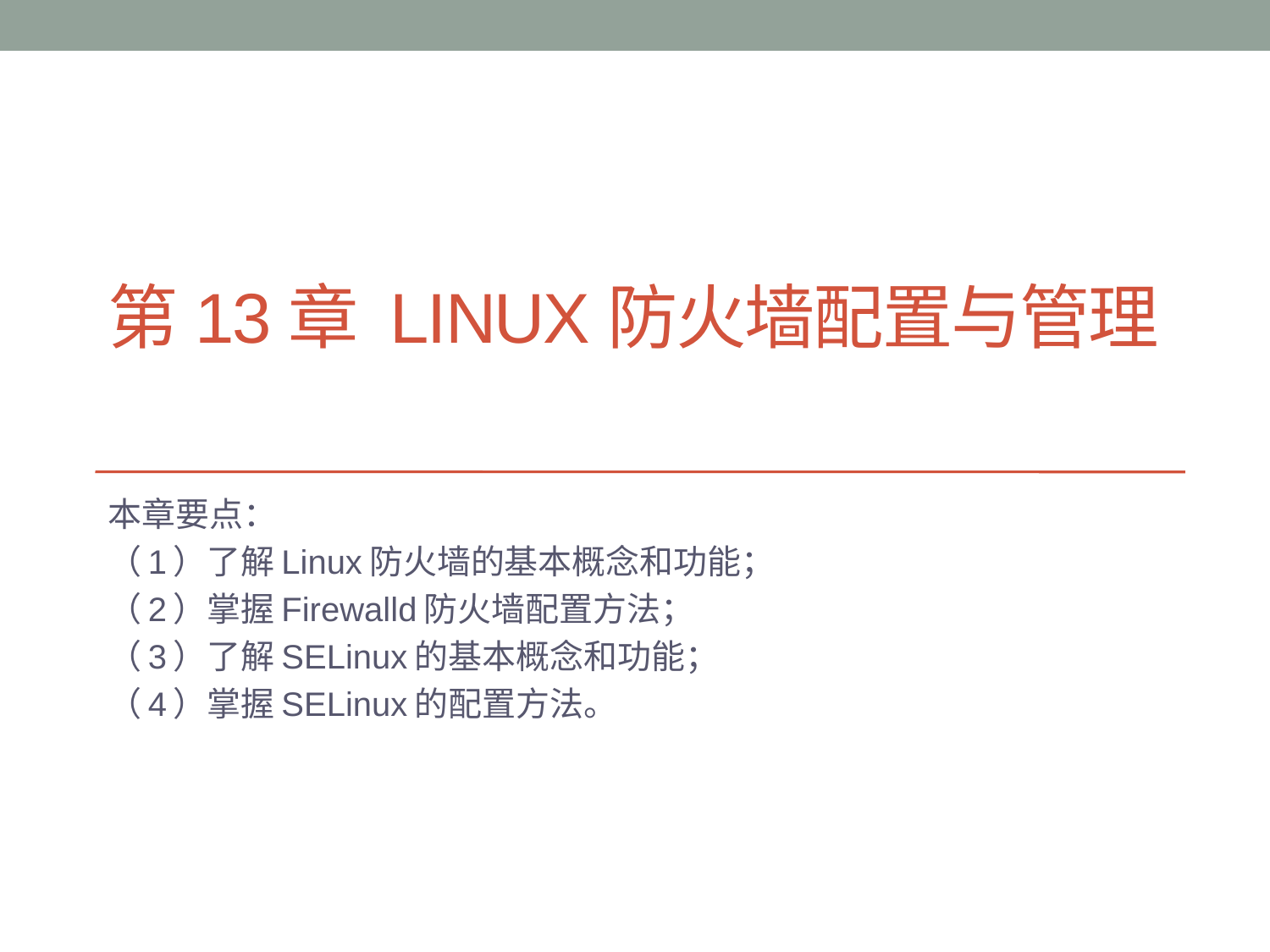

# 第13章 Linux防火墙配置与管理
本章要点：
（1）了解Linux防火墙的基本概念和功能；
（2）掌握Firewalld防火墙配置方法；
（3）了解SELinux的基本概念和功能；
（4）掌握SELinux的配置方法。